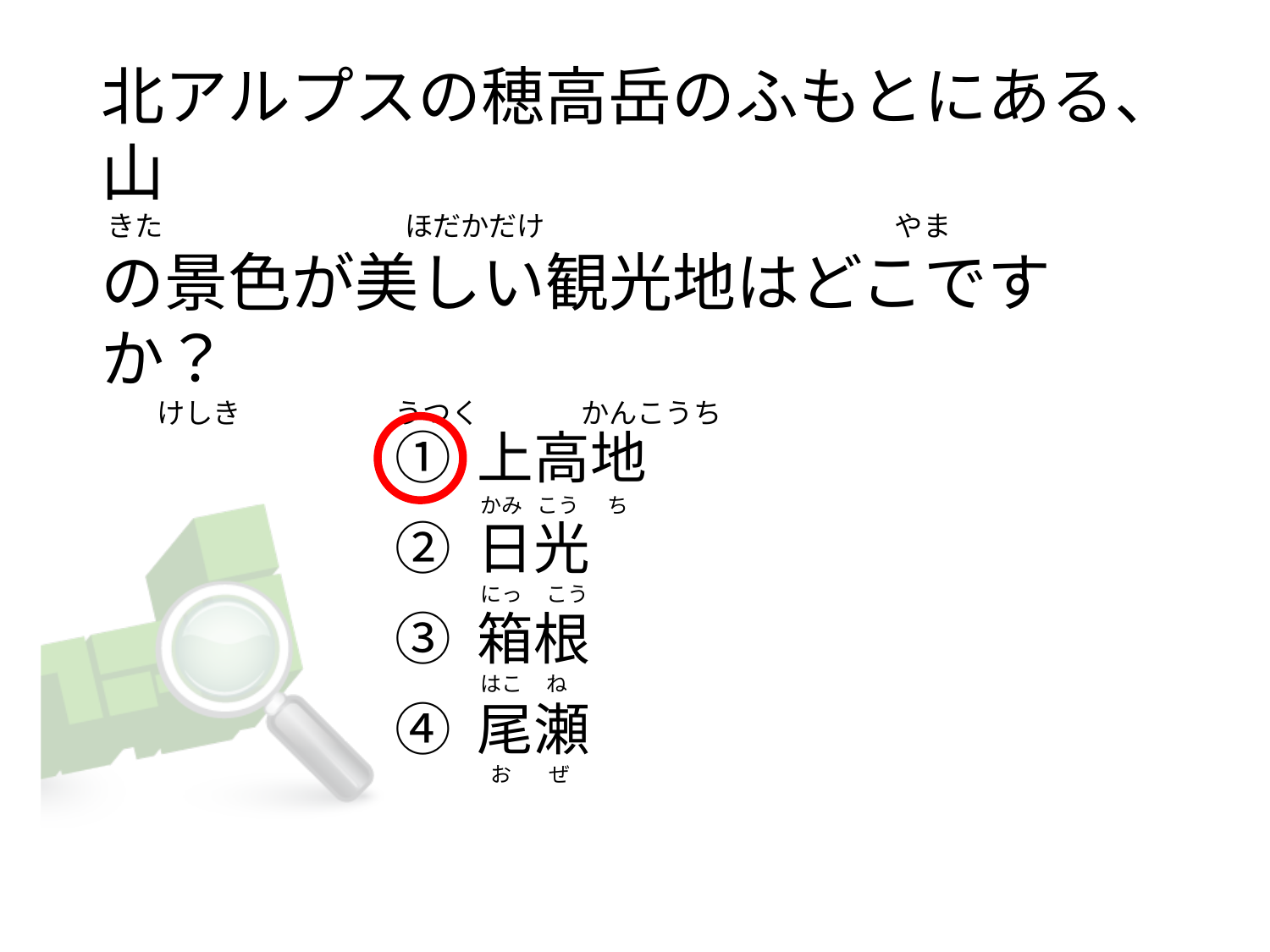

# 北アルプスの穂高岳のふもとにある、山  きた                                      ほだかだけ                                                       やま  の景色が美しい観光地はどこですか？          けしき　　　  　　うつく                かんこうち
① 上高地
② 日光
③ 箱根
④ 尾瀬

かみ   こう      ち
にっ     こう
はこ     ね
 お        ぜ